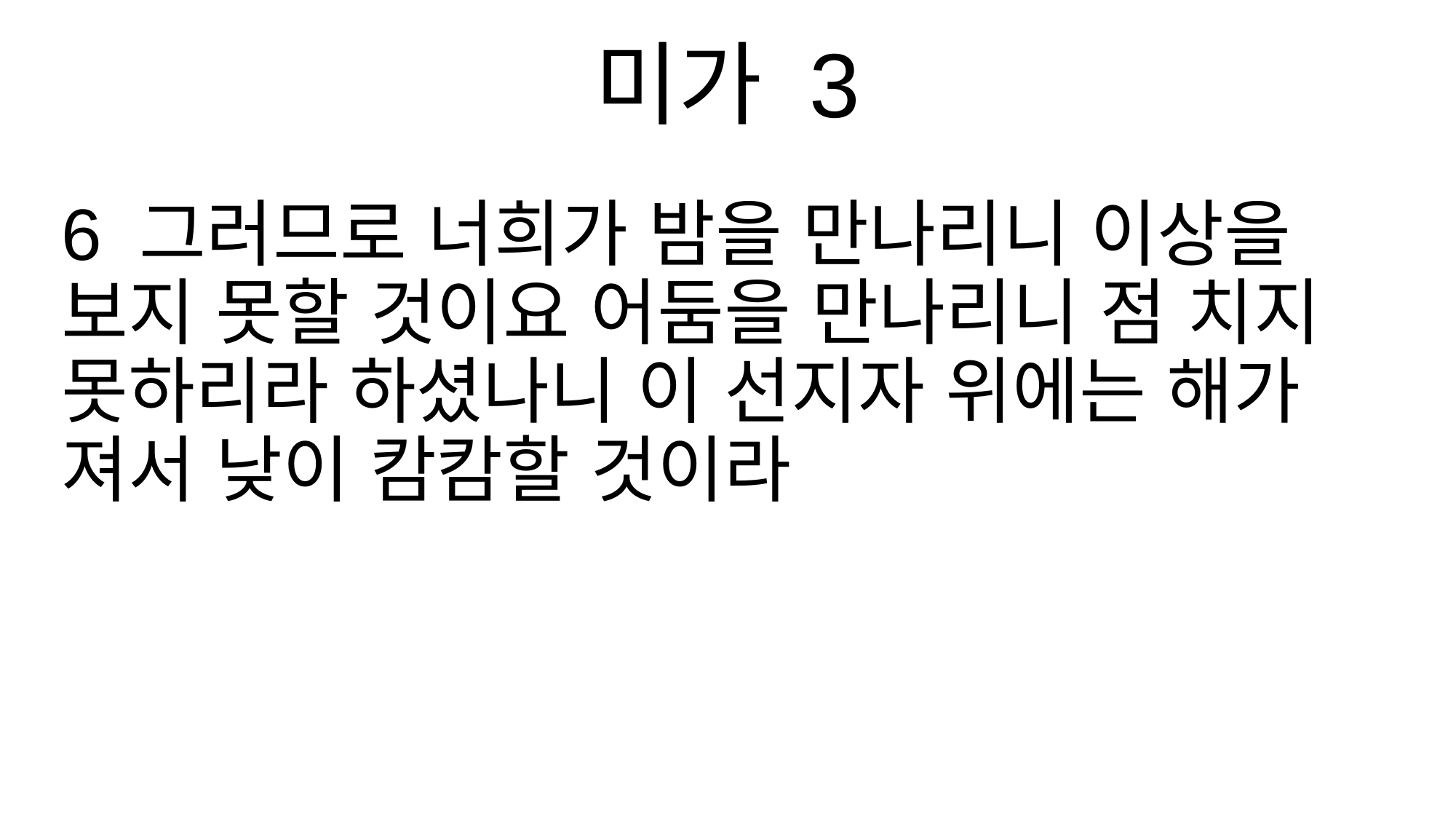

미가 3
6 그러므로 너희가 밤을 만나리니 이상을 보지 못할 것이요 어둠을 만나리니 점 치지 못하리라 하셨나니 이 선지자 위에는 해가 져서 낮이 캄캄할 것이라